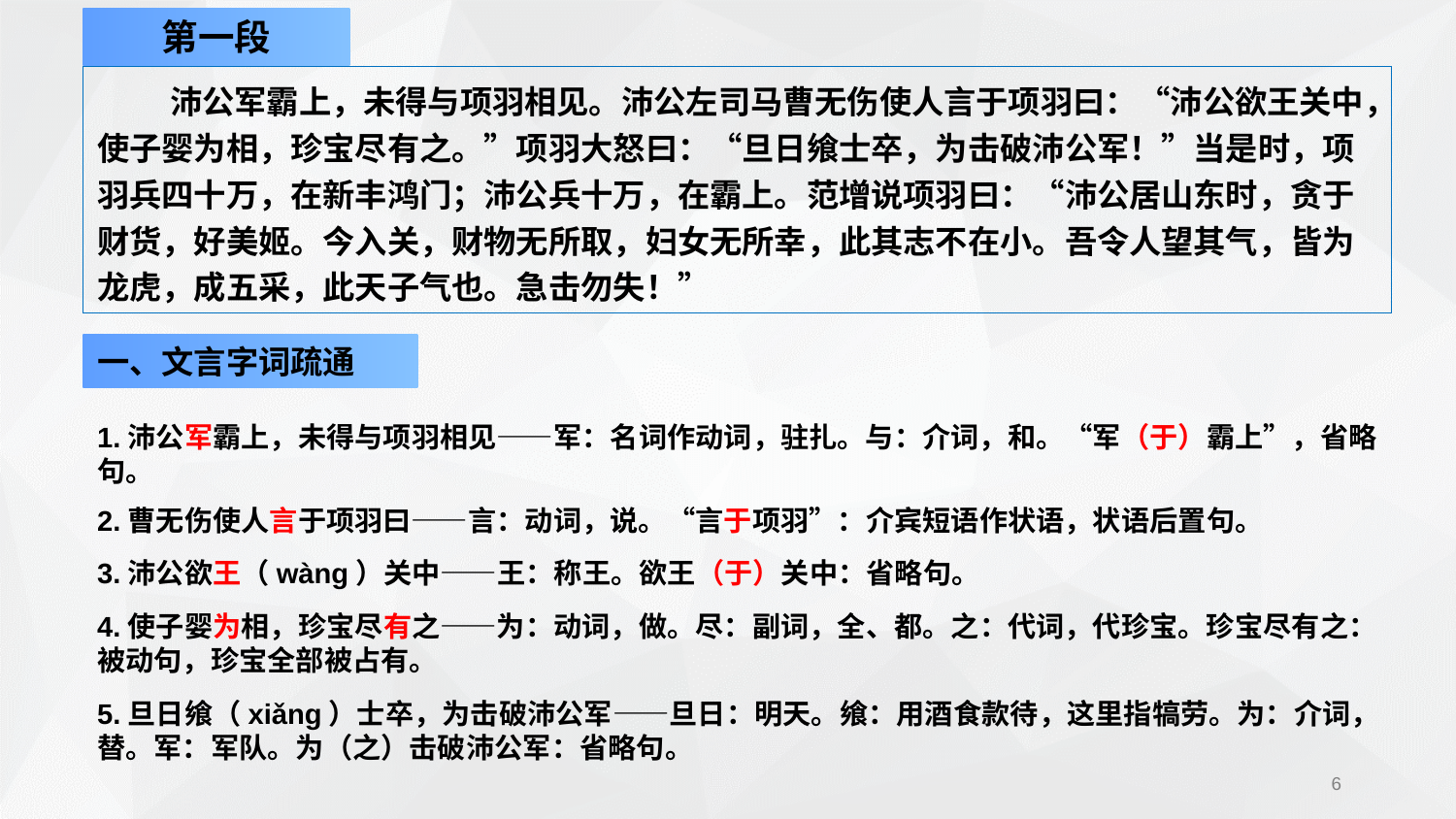

第一段
沛公军霸上，未得与项羽相见。沛公左司马曹无伤使人言于项羽曰：“沛公欲王关中，使子婴为相，珍宝尽有之。”项羽大怒曰：“旦日飨士卒，为击破沛公军！”当是时，项羽兵四十万，在新丰鸿门；沛公兵十万，在霸上。范增说项羽曰：“沛公居山东时，贪于财货，好美姬。今入关，财物无所取，妇女无所幸，此其志不在小。吾令人望其气，皆为龙虎，成五采，此天子气也。急击勿失！”
一、文言字词疏通
1.沛公军霸上，未得与项羽相见——军：名词作动词，驻扎。与：介词，和。“军（于）霸上”，省略句。
2.曹无伤使人言于项羽曰——言：动词，说。“言于项羽”：介宾短语作状语，状语后置句。
3.沛公欲王（wàng）关中——王：称王。欲王（于）关中：省略句。
4.使子婴为相，珍宝尽有之——为：动词，做。尽：副词，全、都。之：代词，代珍宝。珍宝尽有之：被动句，珍宝全部被占有。
5.旦日飨（xiǎng）士卒，为击破沛公军——旦日：明天。飨：用酒食款待，这里指犒劳。为：介词，替。军：军队。为（之）击破沛公军：省略句。
6